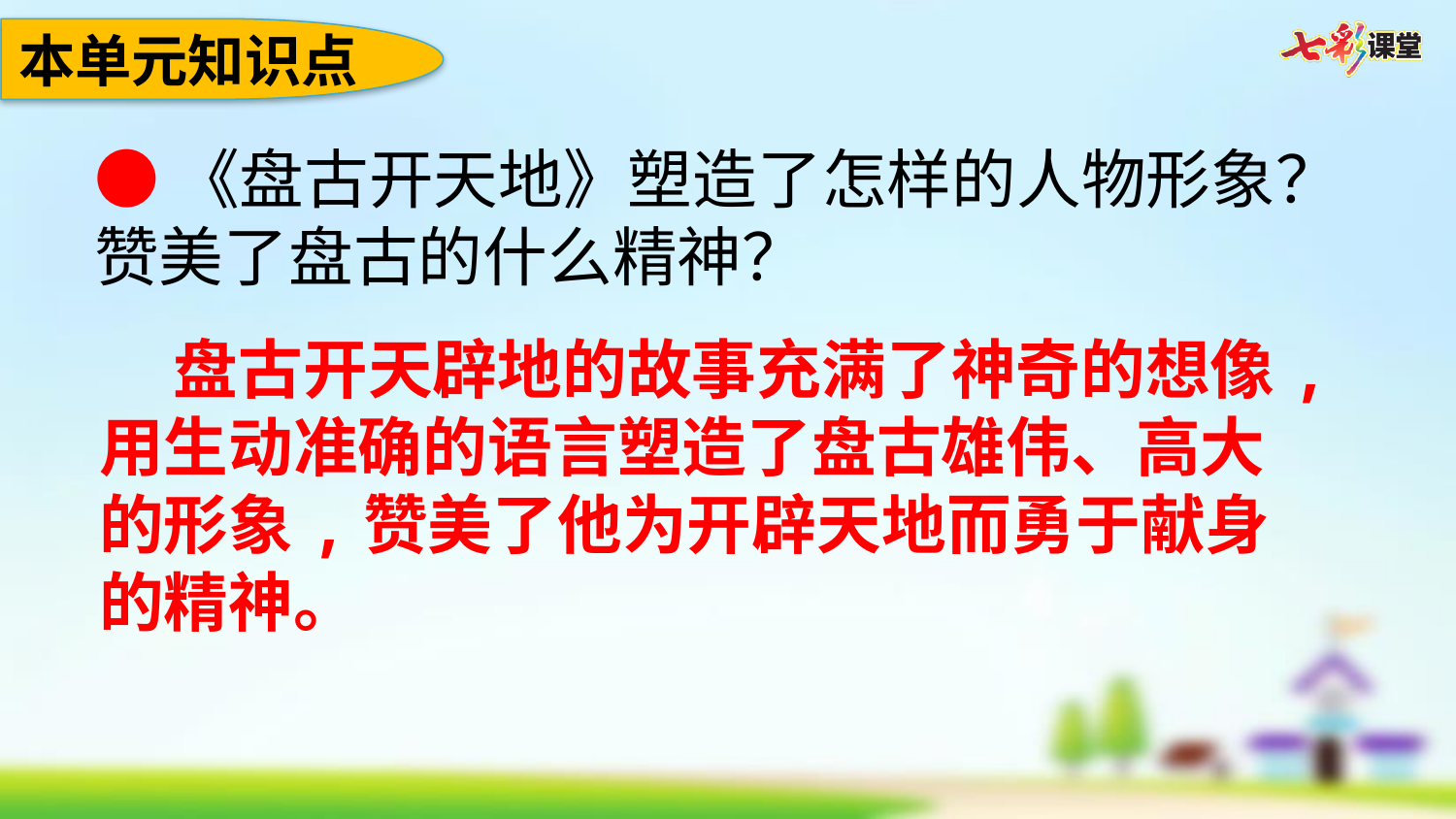

本单元知识点
●《盘古开天地》塑造了怎样的人物形象？赞美了盘古的什么精神？
    盘古开天辟地的故事充满了神奇的想像,用生动准确的语言塑造了盘古雄伟、高大的形象,赞美了他为开辟天地而勇于献身的精神。